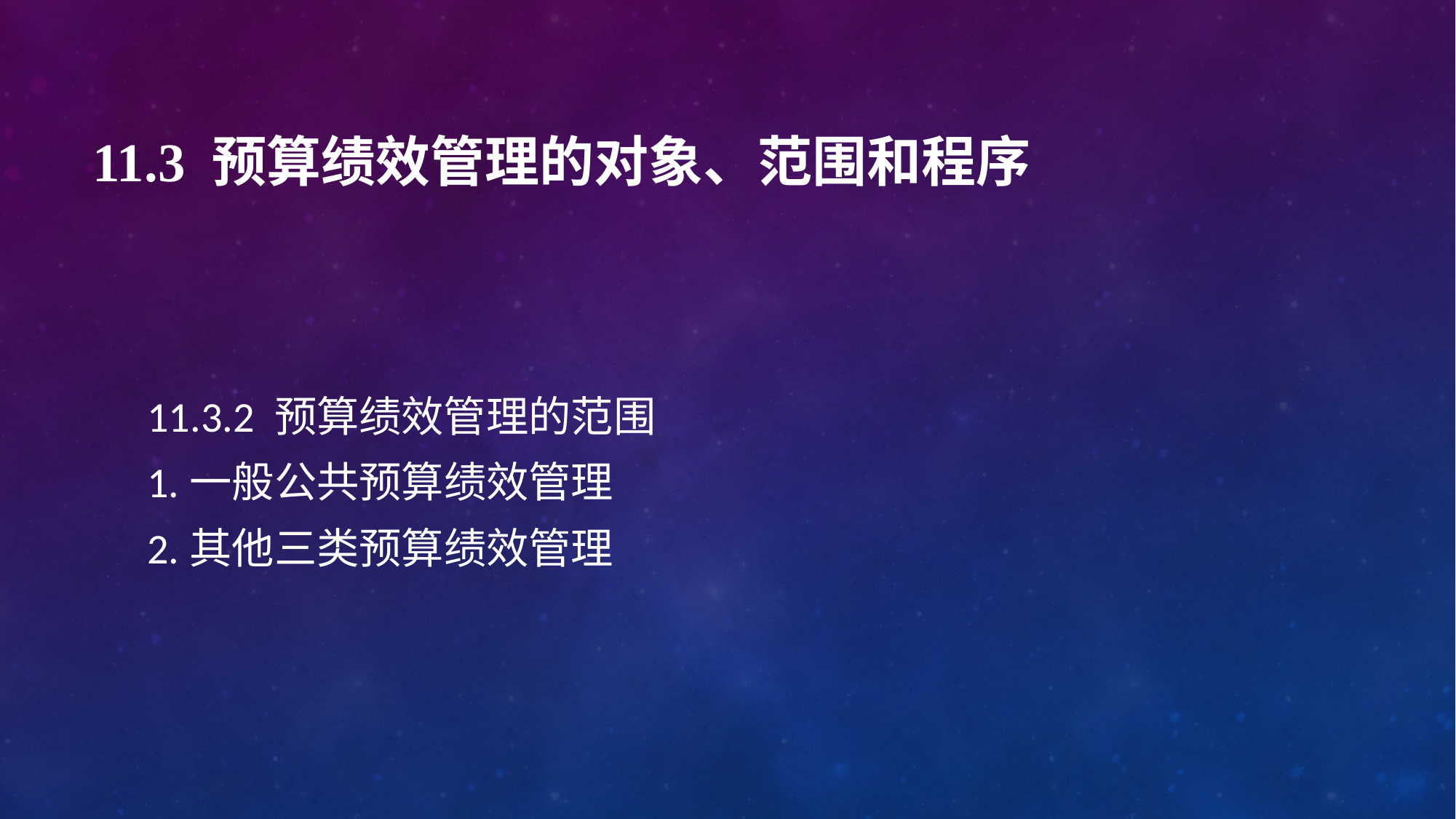

# 11.3 预算绩效管理的对象、范围和程序
11.3.2 预算绩效管理的范围
1.一般公共预算绩效管理
2.其他三类预算绩效管理